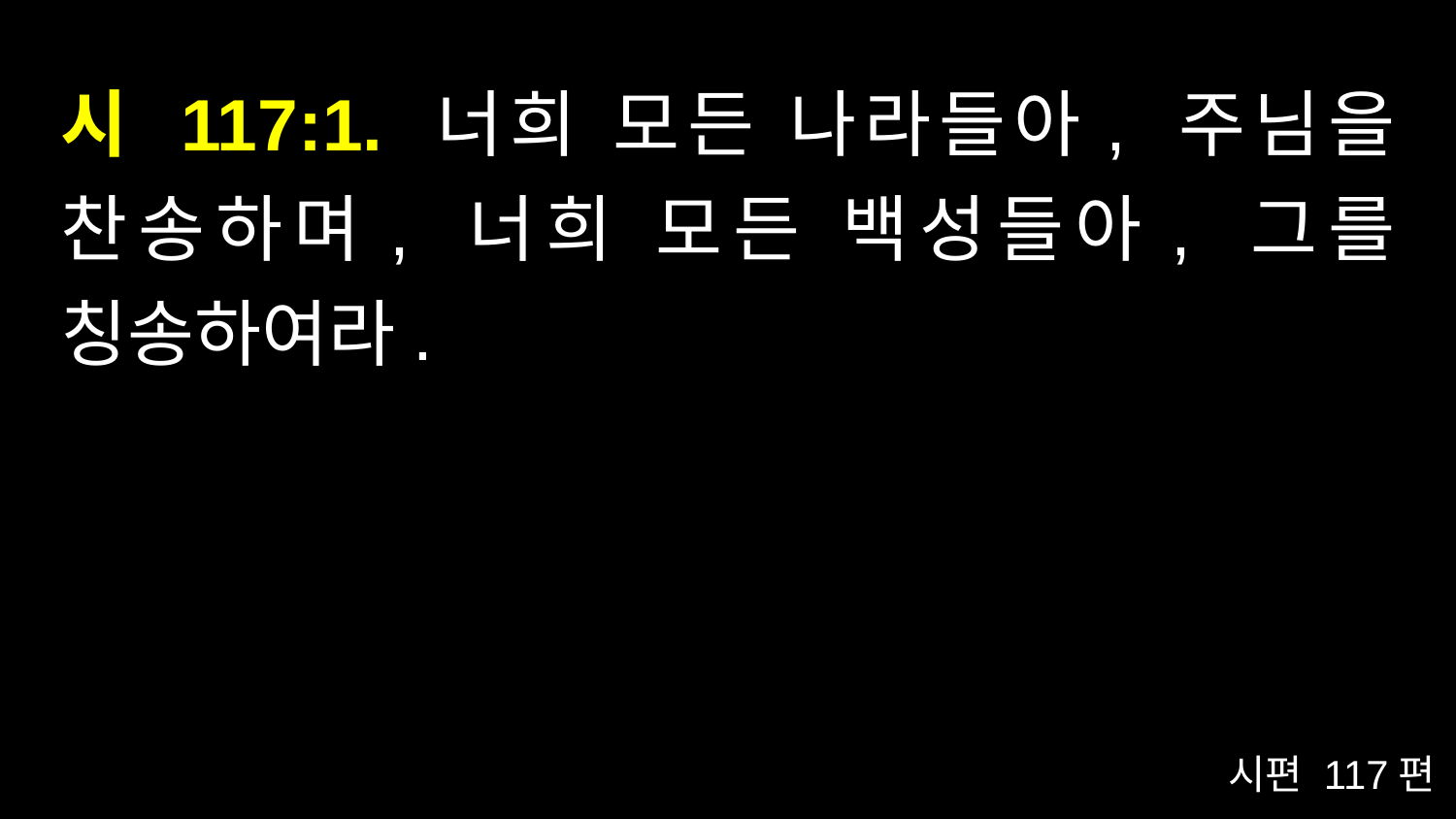

# 시 117:1. 너희 모든 나라들아, 주님을 찬송하며, 너희 모든 백성들아, 그를 칭송하여라.
시편 117편